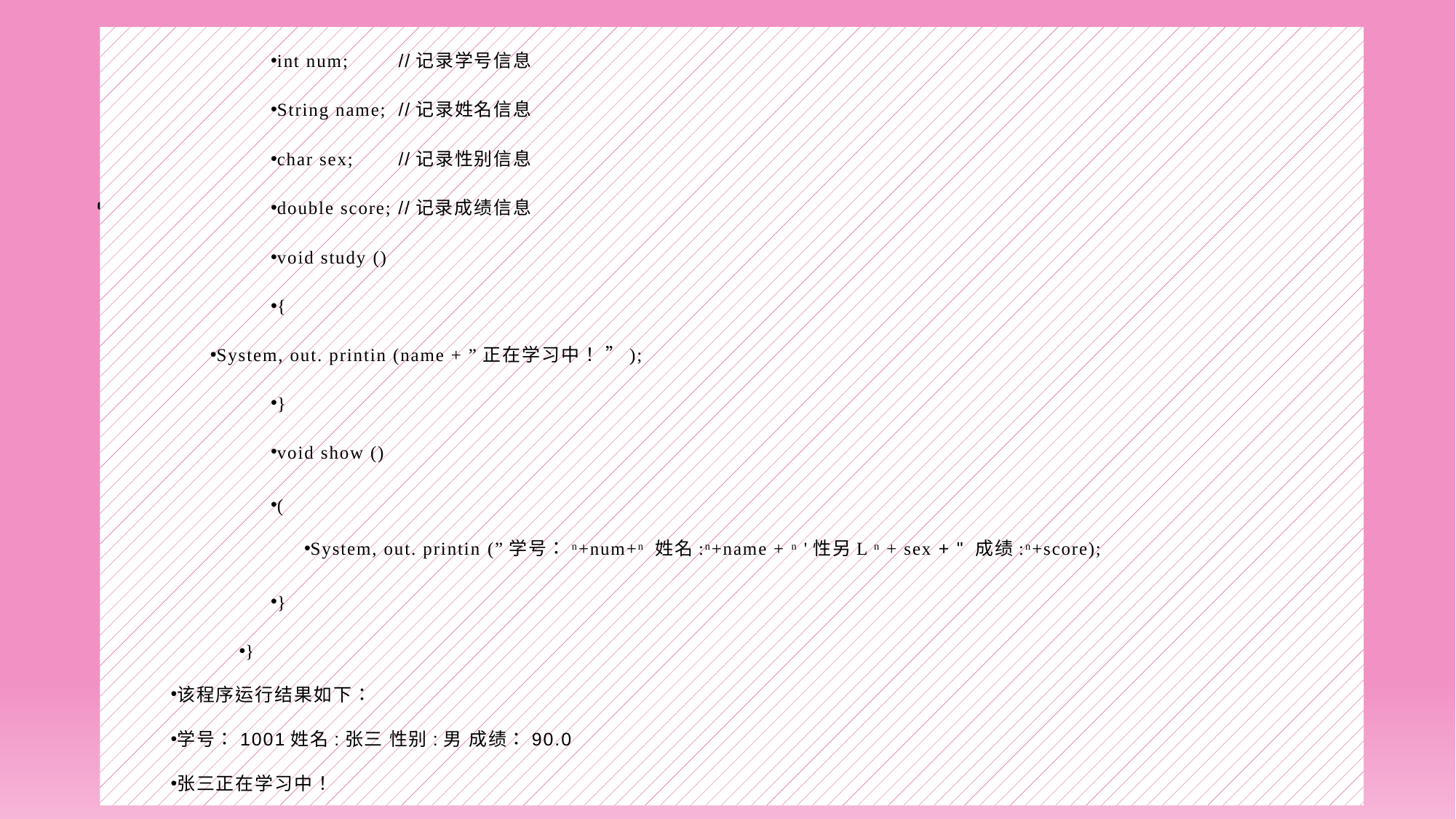

int num;	//记录学号信息
String name;	//记录姓名信息
char sex;	//记录性别信息
double score; //记录成绩信息
void study ()
{
System, out. printin (name + ”正在学习中！ ”);
}
void show ()
(
System, out. printin (”学号：n+num+n 姓名:n+name + n '性另L n + sex + " 成绩:n+score);
}
}
该程序运行结果如下：
学号：1001姓名:张三 性别:男 成绩：90.0
张三正在学习中！

#